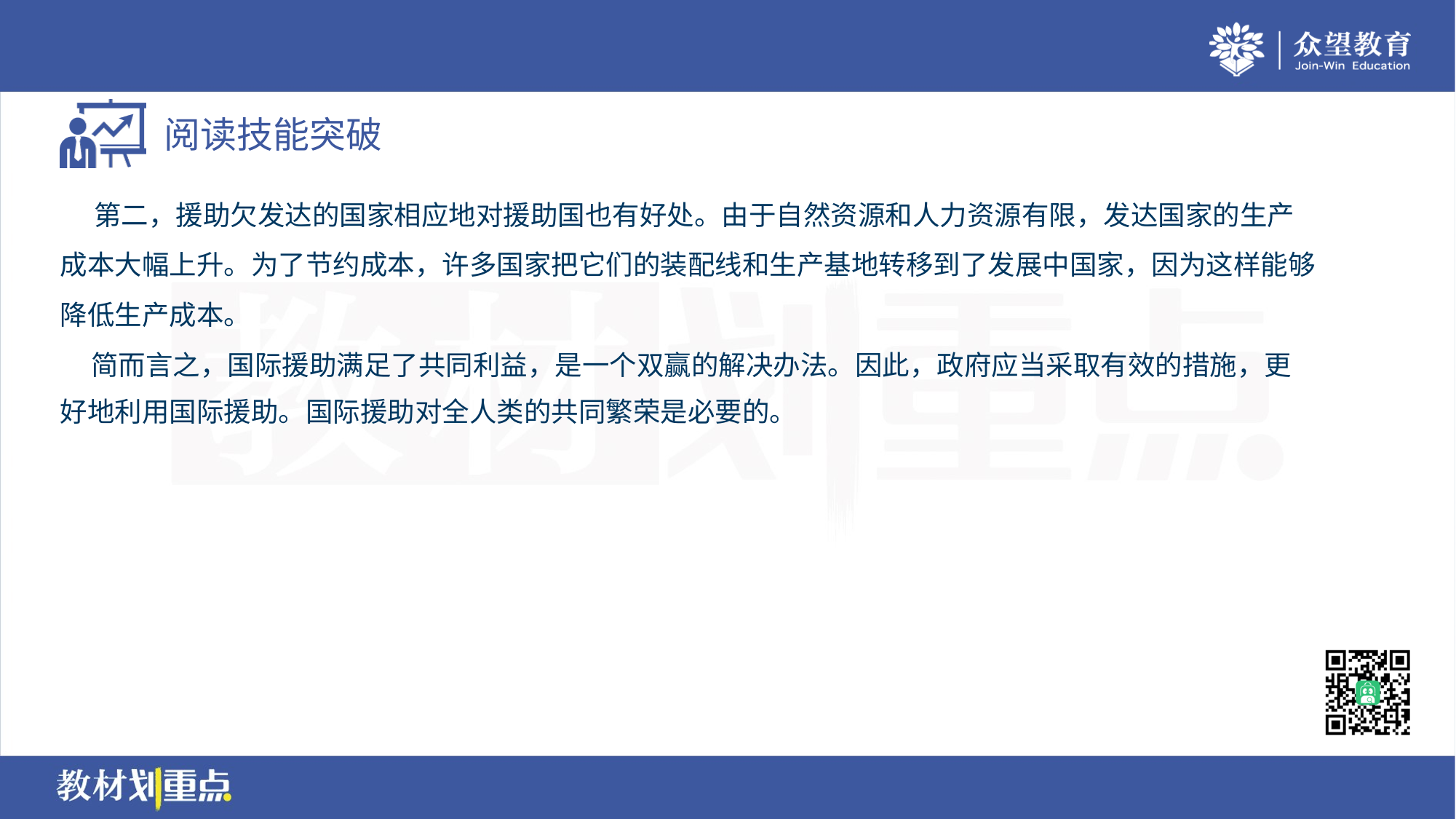

第二，援助欠发达的国家相应地对援助国也有好处。由于自然资源和人力资源有限，发达国家的生产
成本大幅上升。为了节约成本，许多国家把它们的装配线和生产基地转移到了发展中国家，因为这样能够
降低生产成本。
    简而言之，国际援助满足了共同利益，是一个双赢的解决办法。因此，政府应当采取有效的措施，更
好地利用国际援助。国际援助对全人类的共同繁荣是必要的。